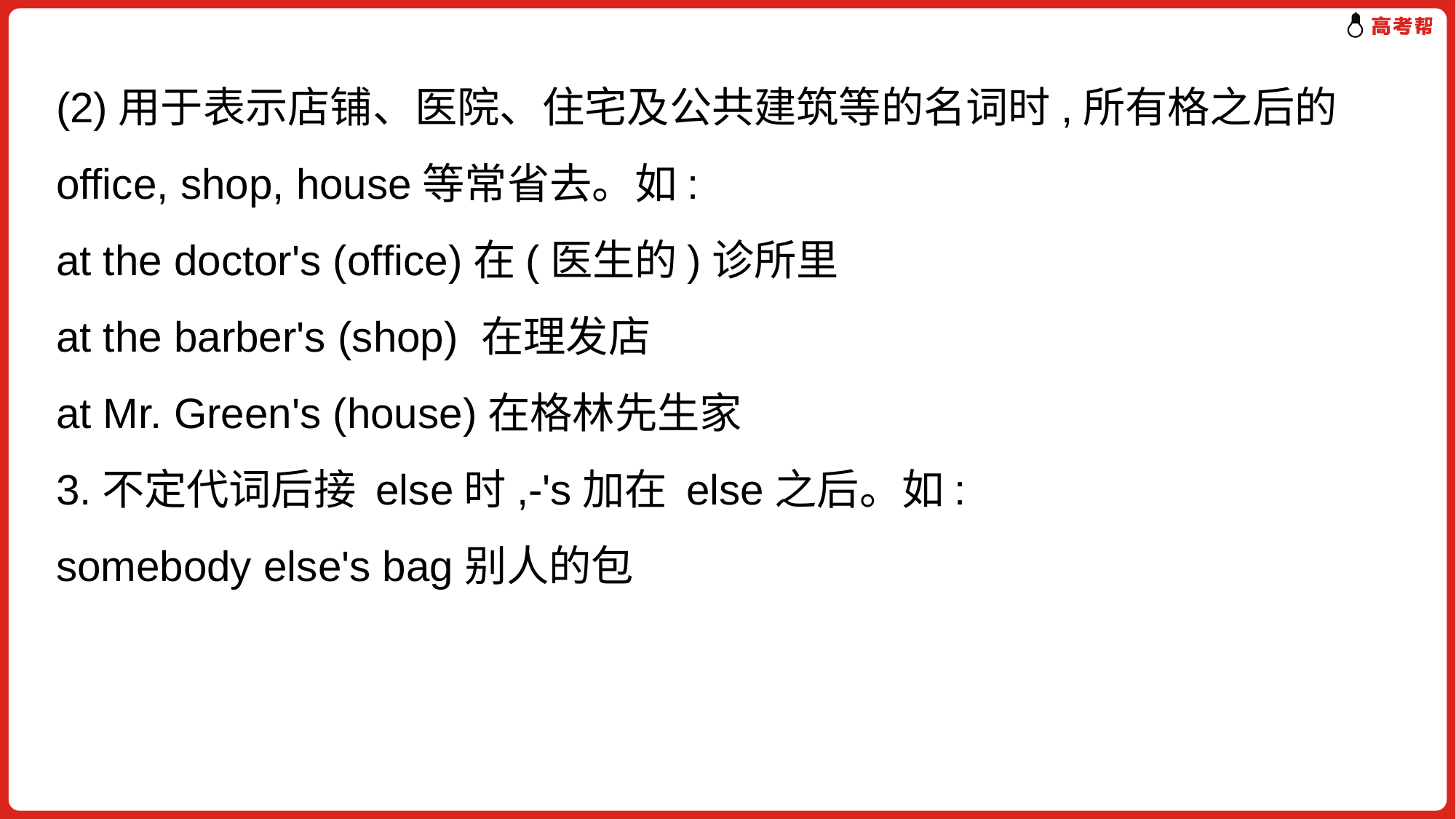

(2)用于表示店铺、医院、住宅及公共建筑等的名词时,所有格之后的office, shop, house等常省去。如:
at the doctor's (office)在(医生的)诊所里
at the barber's (shop) 在理发店
at Mr. Green's (house)在格林先生家
3.不定代词后接 else时,-'s加在 else之后。如:
somebody else's bag别人的包